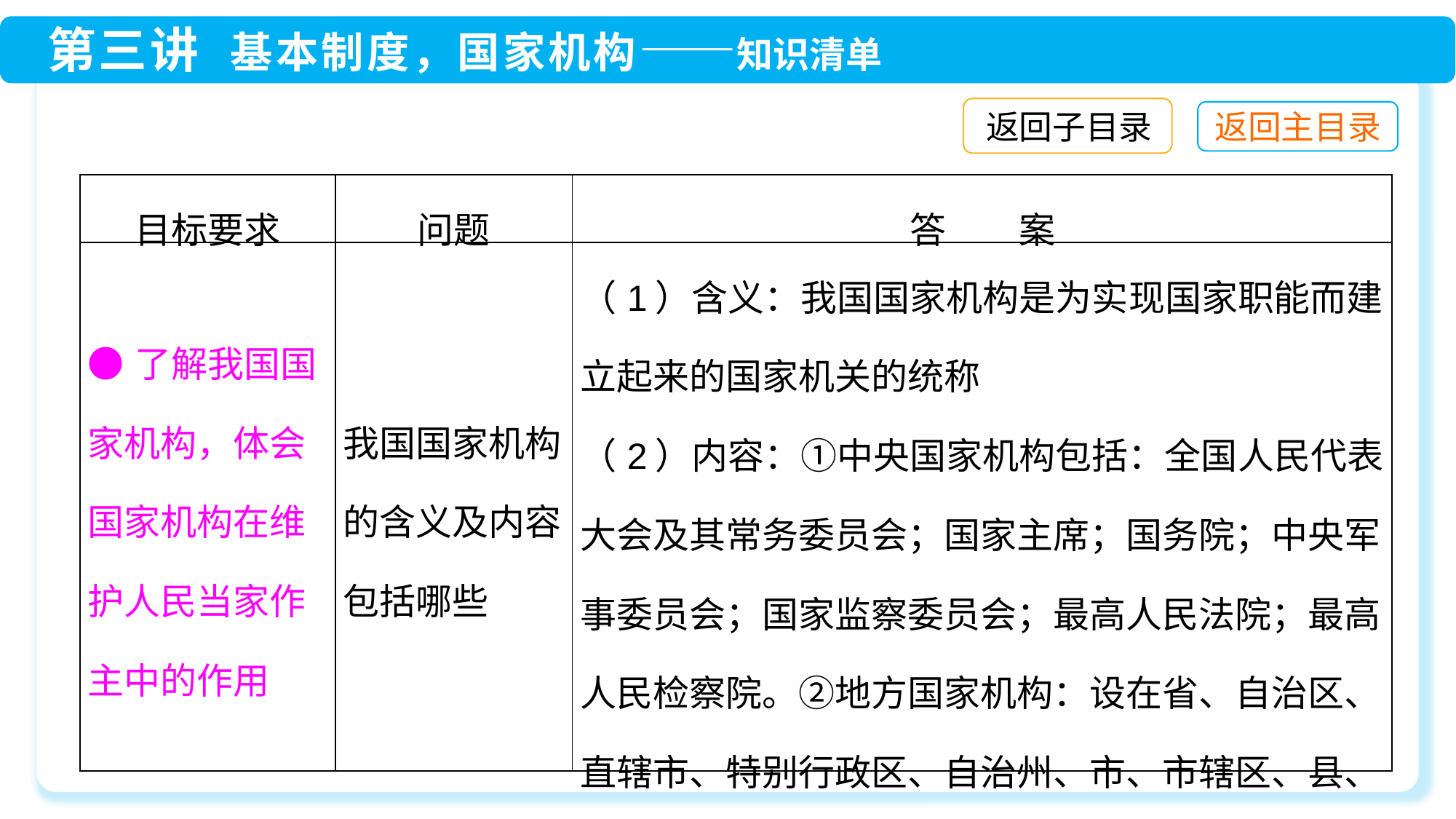

返回子目录
| 目标要求 | 问题 | 答　　案 |
| --- | --- | --- |
| ●了解我国国家机构，体会国家机构在维护人民当家作主中的作用 | 我国国家机构的含义及内容包括哪些 | （1）含义：我国国家机构是为实现国家职能而建立起来的国家机关的统称 （2）内容：①中央国家机构包括：全国人民代表大会及其常务委员会；国家主席；国务院；中央军事委员会；国家监察委员会；最高人民法院；最高人民检察院。②地方国家机构：设在省、自治区、直辖市、特别行政区、自治州、市、市辖区、县、自治县、乡、民族乡、镇的国家机构 |